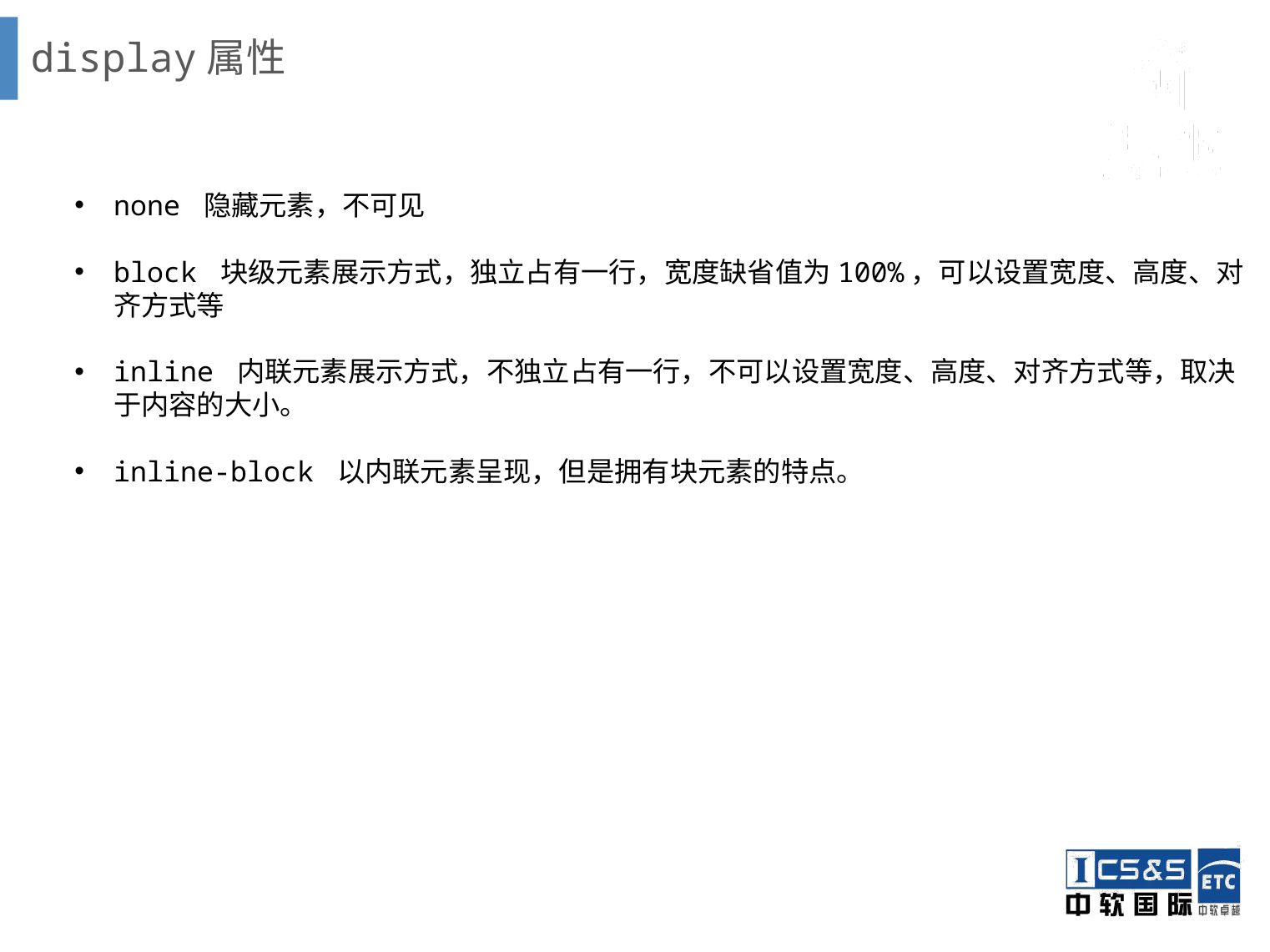

# display属性
none 隐藏元素，不可见

block 块级元素展示方式，独立占有一行，宽度缺省值为100%，可以设置宽度、高度、对齐方式等

inline 内联元素展示方式，不独立占有一行，不可以设置宽度、高度、对齐方式等，取决于内容的大小。

inline-block 以内联元素呈现，但是拥有块元素的特点。